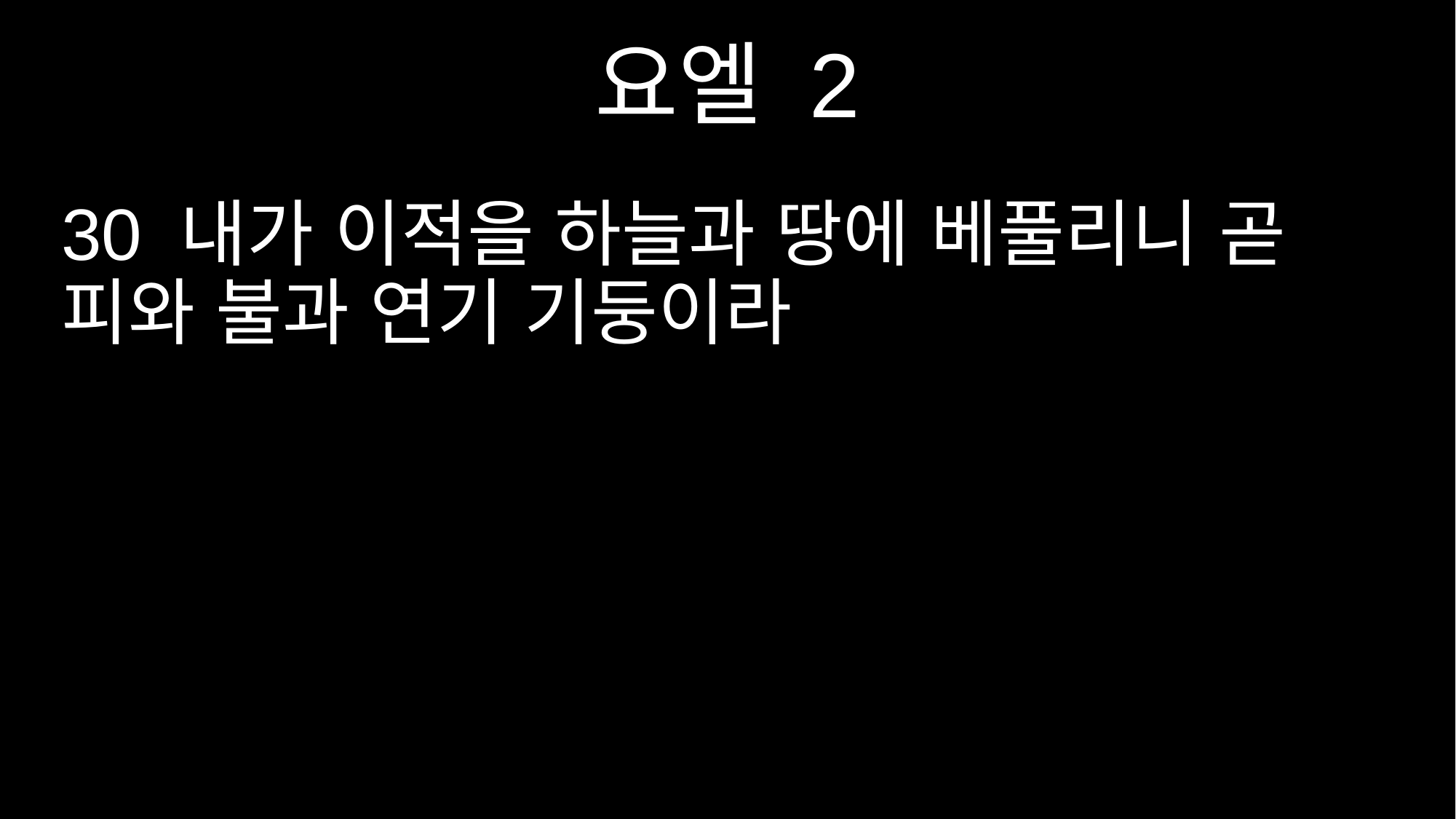

요엘 2
30 내가 이적을 하늘과 땅에 베풀리니 곧 피와 불과 연기 기둥이라